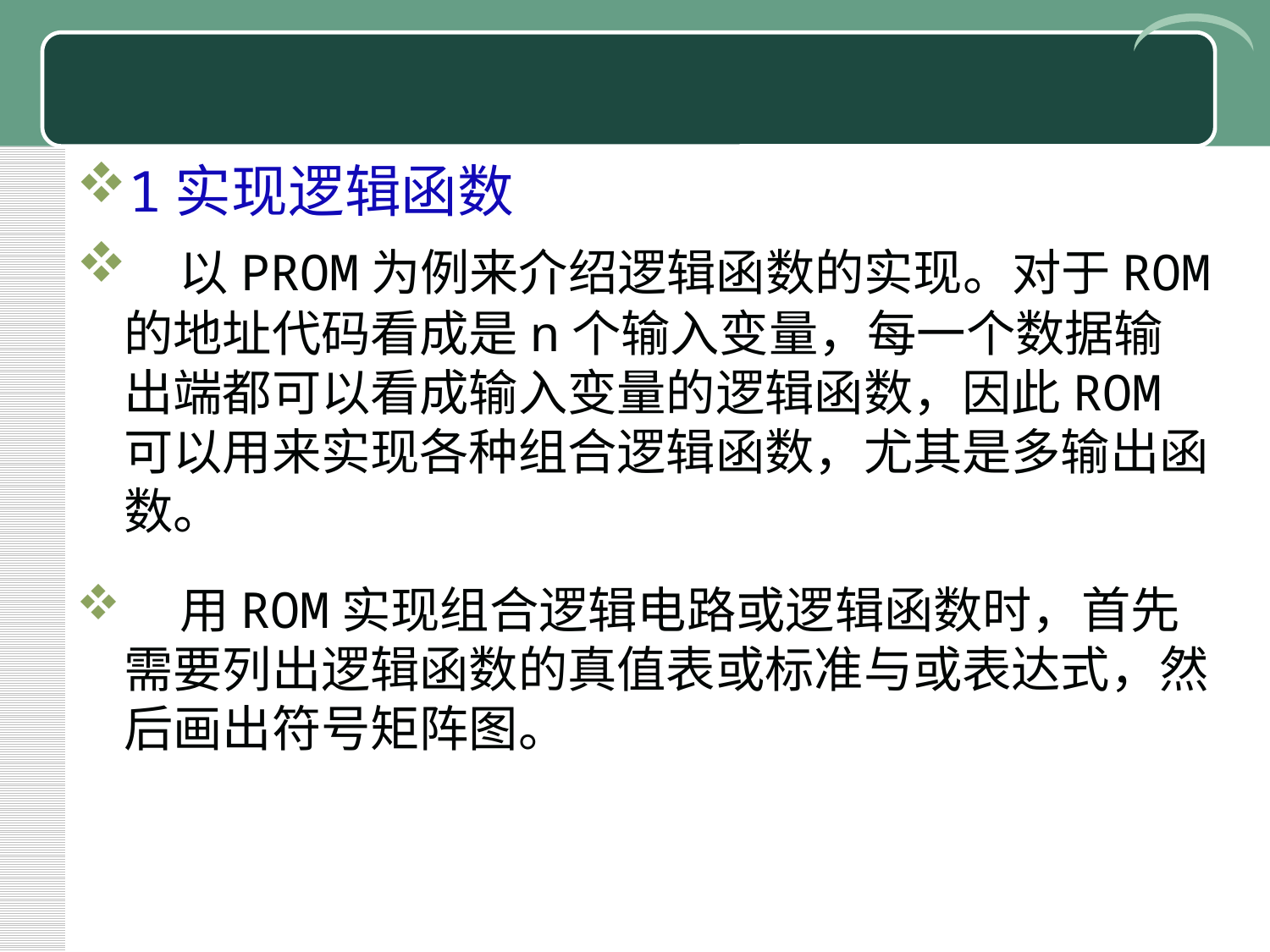

#
1实现逻辑函数
   以PROM为例来介绍逻辑函数的实现。对于ROM的地址代码看成是n个输入变量，每一个数据输出端都可以看成输入变量的逻辑函数，因此ROM可以用来实现各种组合逻辑函数，尤其是多输出函数。

    用ROM实现组合逻辑电路或逻辑函数时，首先需要列出逻辑函数的真值表或标准与或表达式，然后画出符号矩阵图。